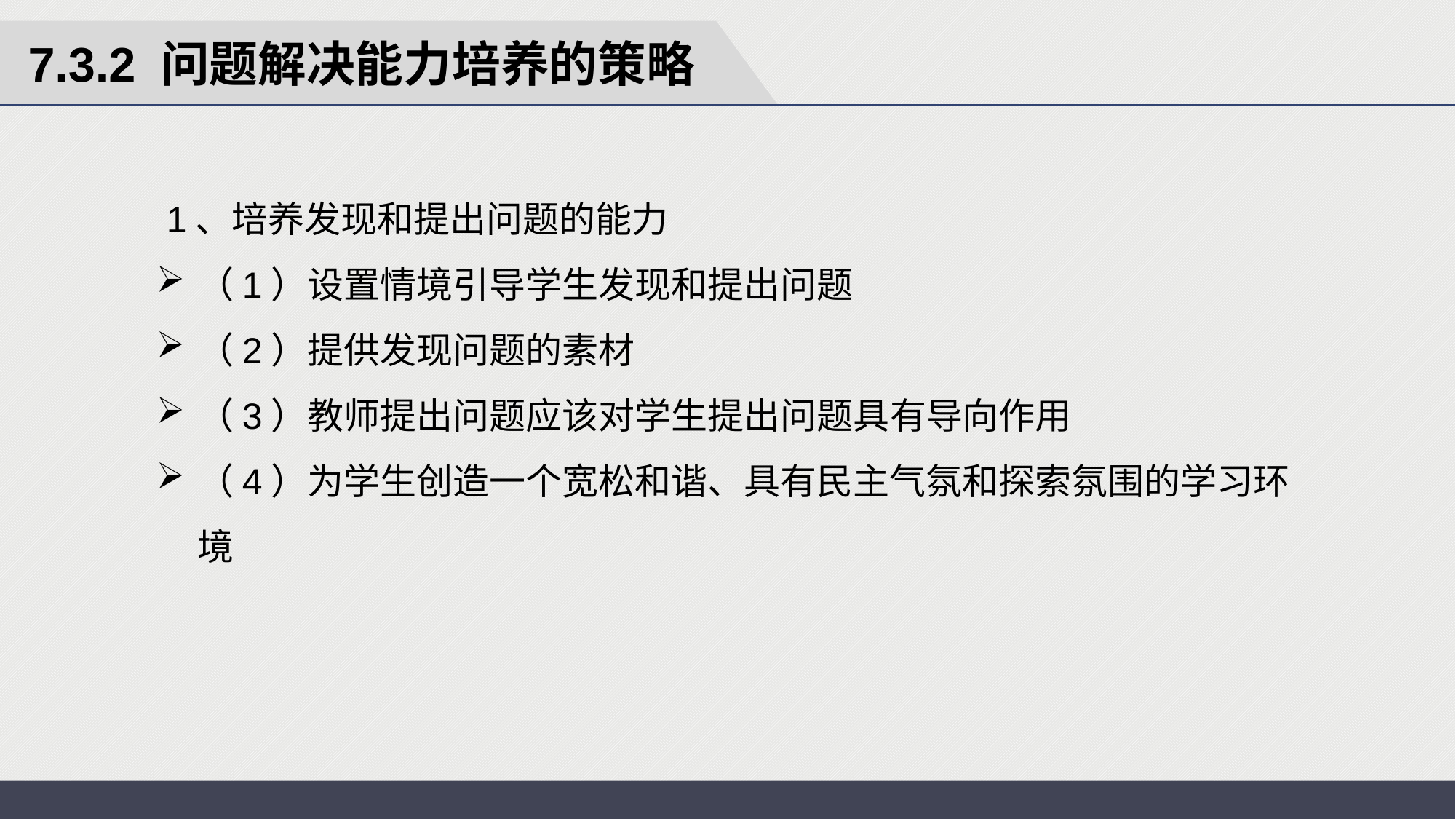

7.3.2 问题解决能力培养的策略
 1、培养发现和提出问题的能力
（1）设置情境引导学生发现和提出问题
（2）提供发现问题的素材
（3）教师提出问题应该对学生提出问题具有导向作用
（4）为学生创造一个宽松和谐、具有民主气氛和探索氛围的学习环境